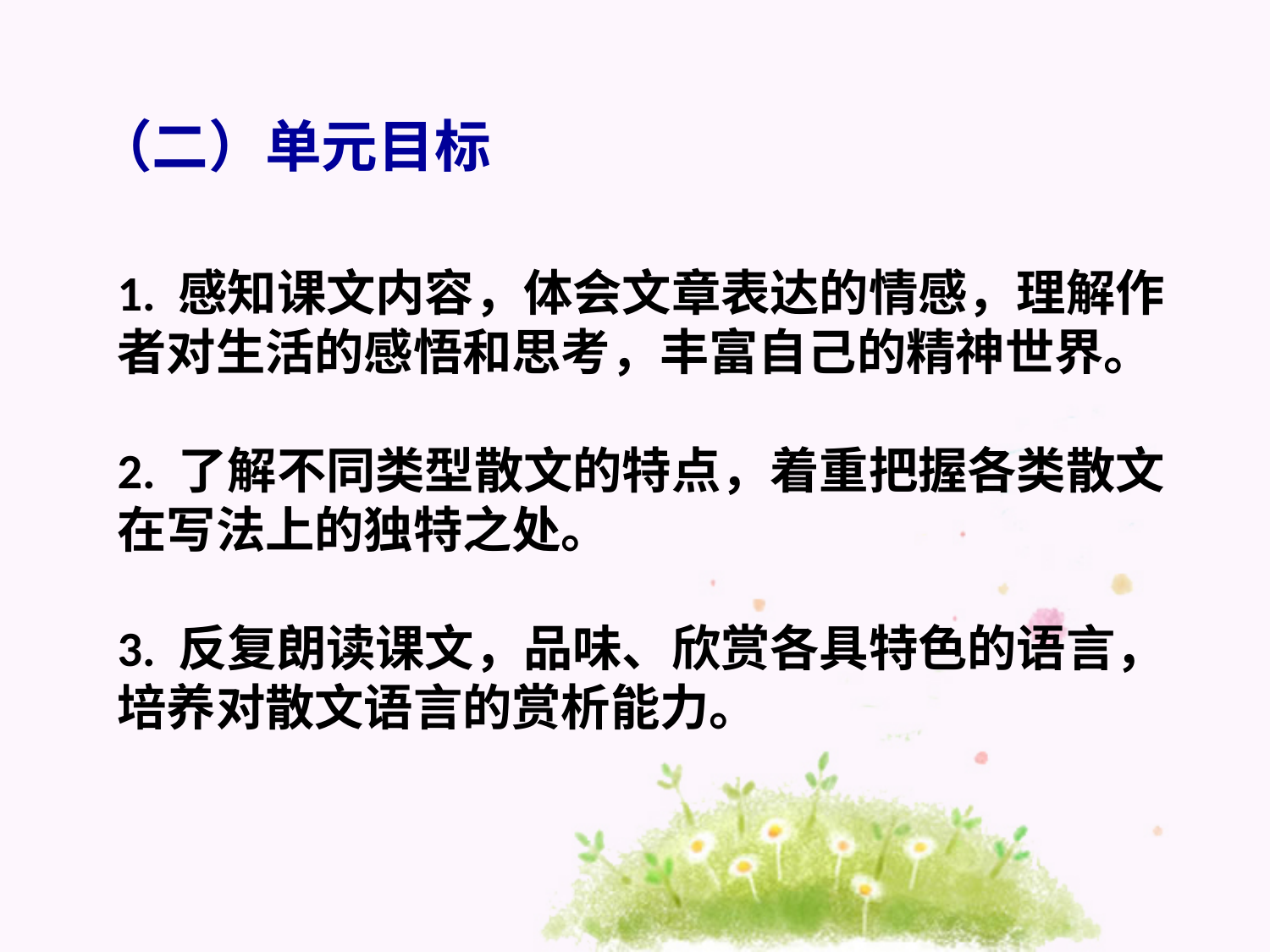

（二）单元目标
1. 感知课文内容，体会文章表达的情感，理解作者对生活的感悟和思考，丰富自己的精神世界。

2. 了解不同类型散文的特点，着重把握各类散文在写法上的独特之处。

3. 反复朗读课文，品味、欣赏各具特色的语言，培养对散文语言的赏析能力。